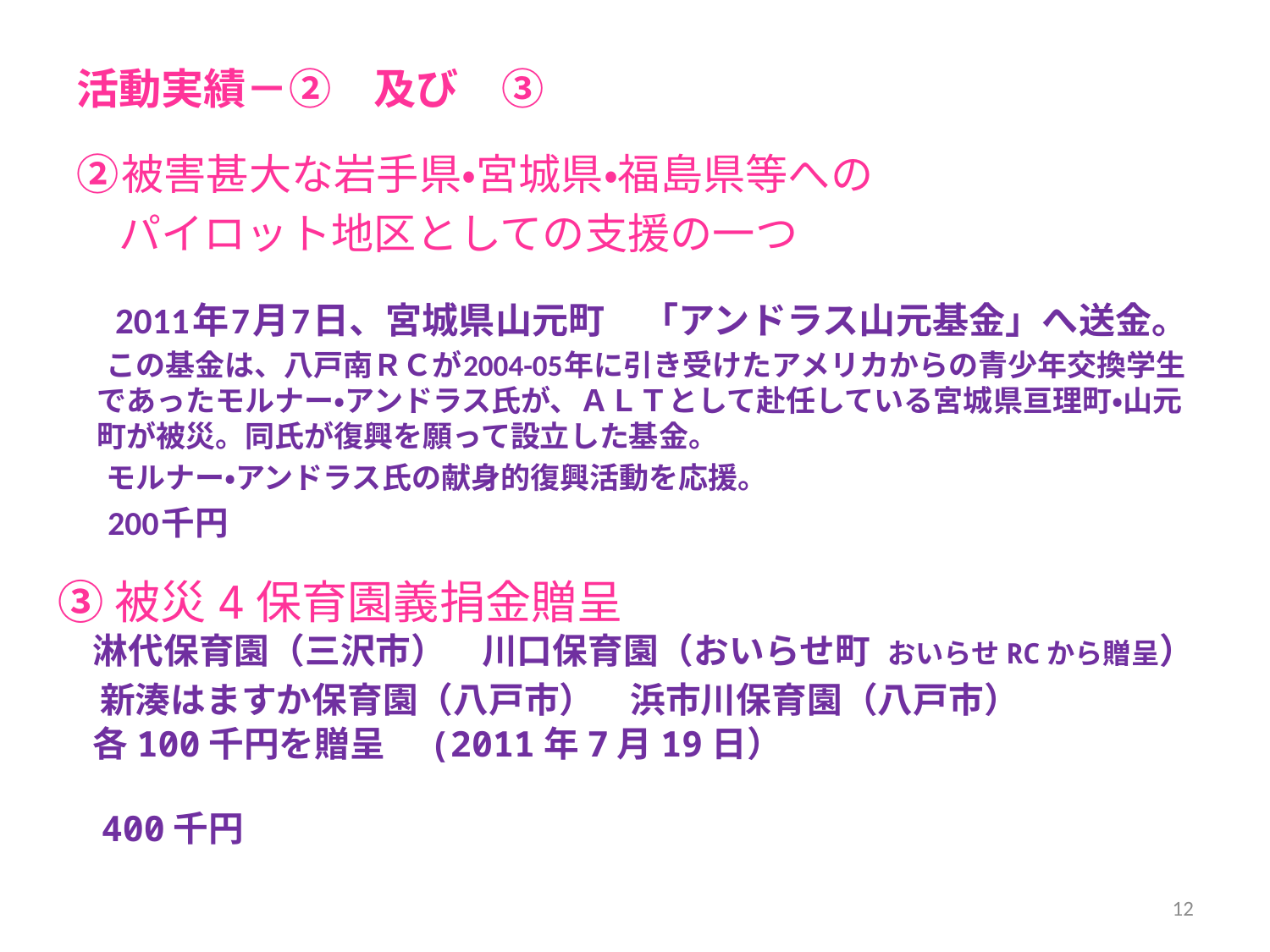

活動実績－②　及び　③

②被害甚大な岩手県・宮城県・福島県等への
　パイロット地区としての支援の一つ

　2011年7月7日、宮城県山元町　「アンドラス山元基金」へ送金。
　この基金は、八戸南ＲＣが2004-05年に引き受けたアメリカからの青少年交換学生であったモルナー・アンドラス氏が、ＡＬＴとして赴任している宮城県亘理町・山元町が被災。同氏が復興を願って設立した基金。
　モルナー・アンドラス氏の献身的復興活動を応援。
　200千円

# ③被災4保育園義捐金贈呈 　淋代保育園（三沢市）　川口保育園（おいらせ町　おいらせRCから贈呈） 　新湊はますか保育園（八戸市）　浜市川保育園（八戸市） 　各100千円を贈呈　(2011年7月19日） 　 　400千円
12